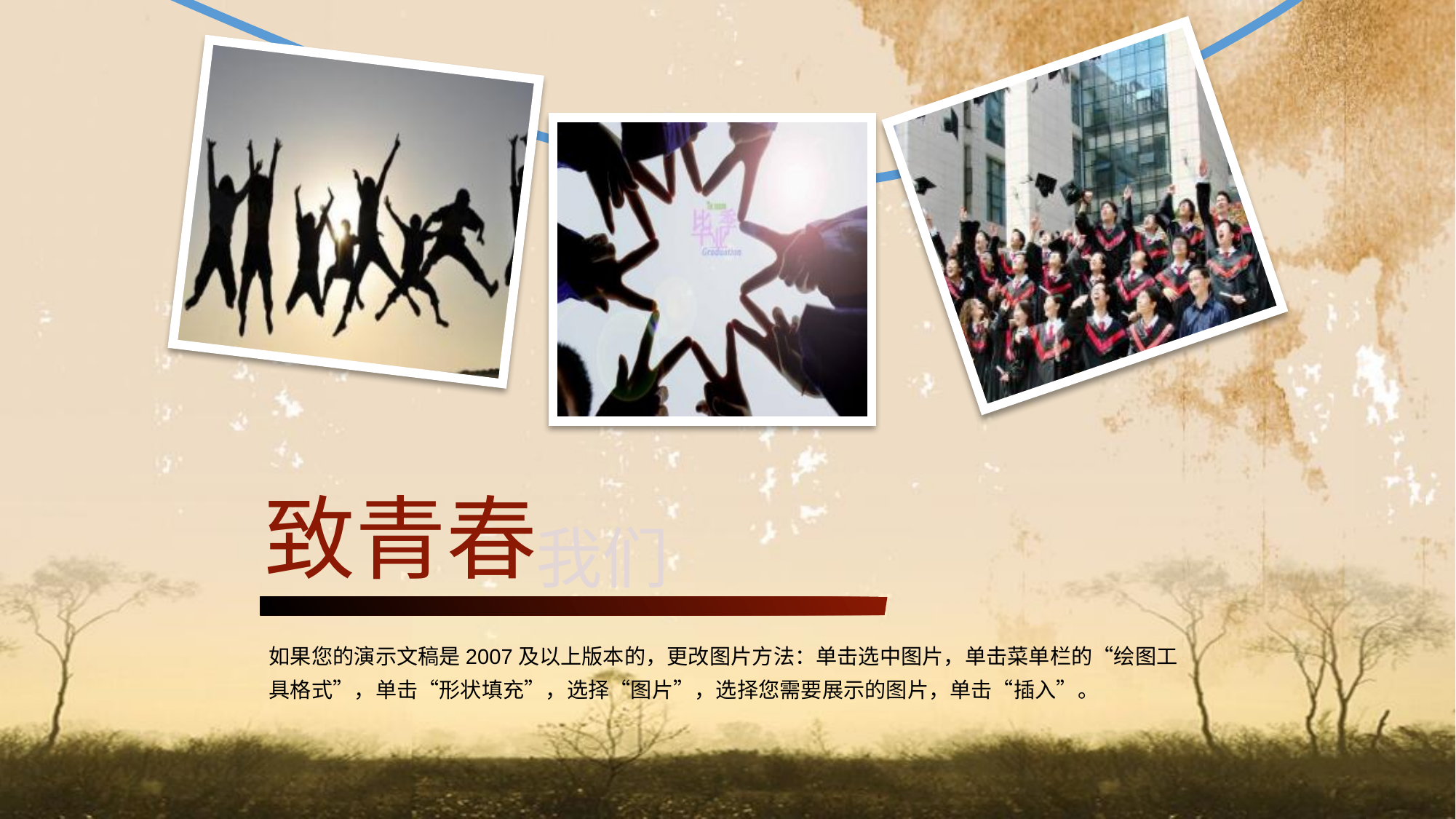

致青春
我们

如果您的演示文稿是2007及以上版本的，更改图片方法：单击选中图片，单击菜单栏的“绘图工具格式”，单击“形状填充”，选择“图片”，选择您需要展示的图片，单击“插入”。